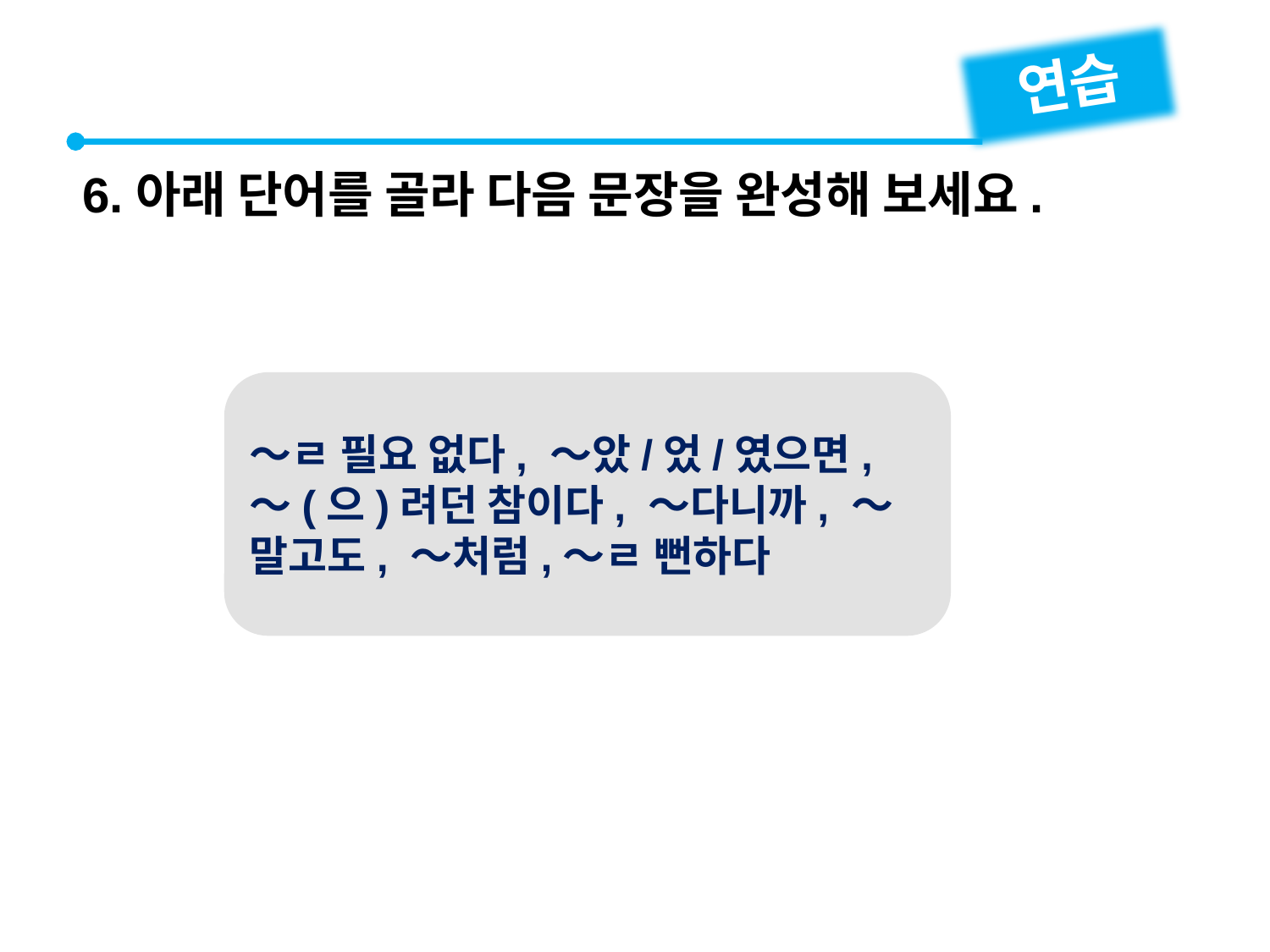

연습
6.아래 단어를 골라 다음 문장을 완성해 보세요.
～ㄹ 필요 없다, ～았/었/였으면, ～(으)려던 참이다, ～다니까, ～말고도, ～처럼,～ㄹ 뻔하다